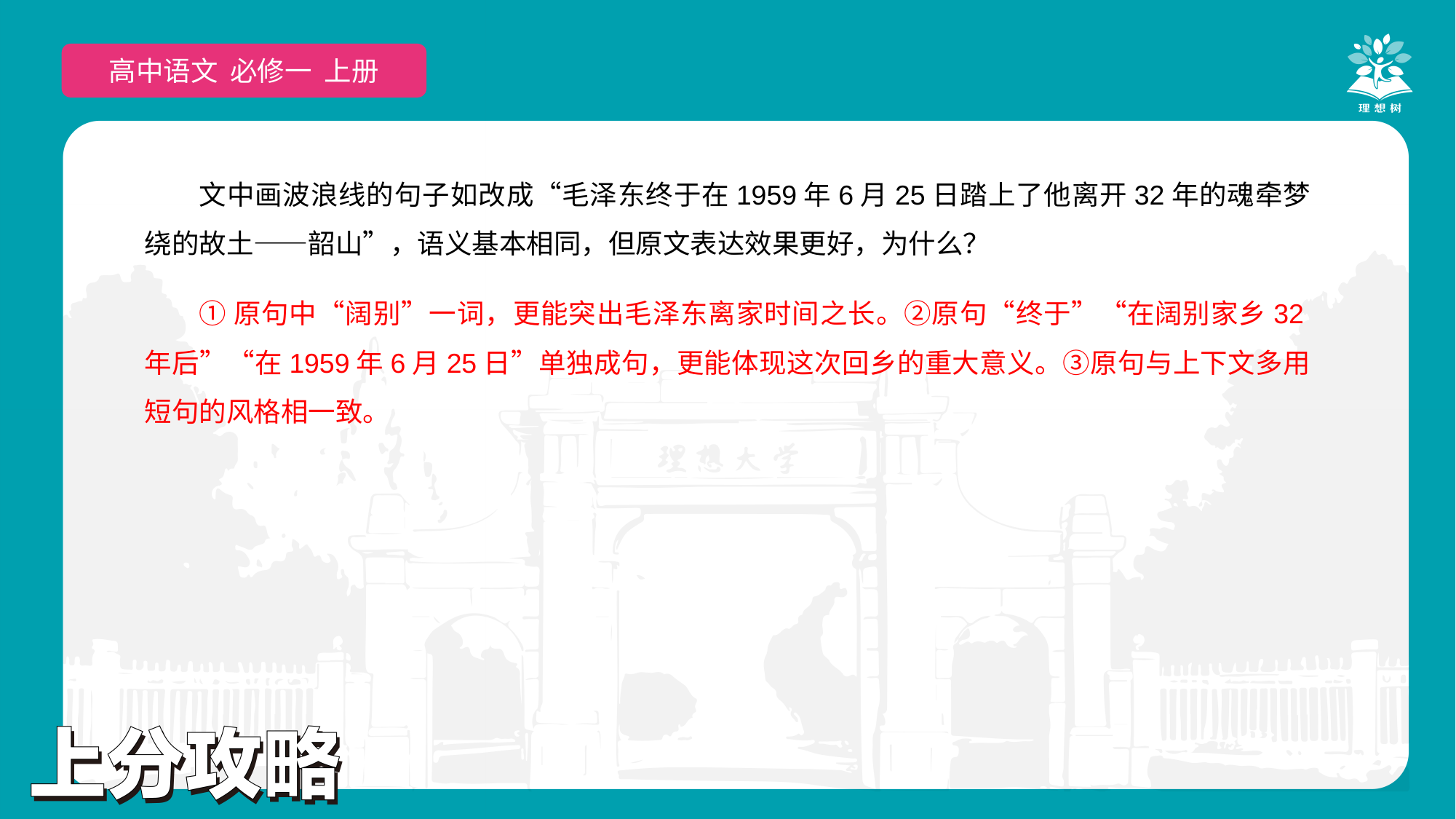

高中语文  必修一  上册
文中画波浪线的句子如改成“毛泽东终于在1959年6月25日踏上了他离开32年的魂牵梦绕的故土——韶山”，语义基本相同，但原文表达效果更好，为什么？
①原句中“阔别”一词，更能突出毛泽东离家时间之长。②原句“终于”“在阔别家乡32年后”“在1959年6月25日”单独成句，更能体现这次回乡的重大意义。③原句与上下文多用短句的风格相一致。